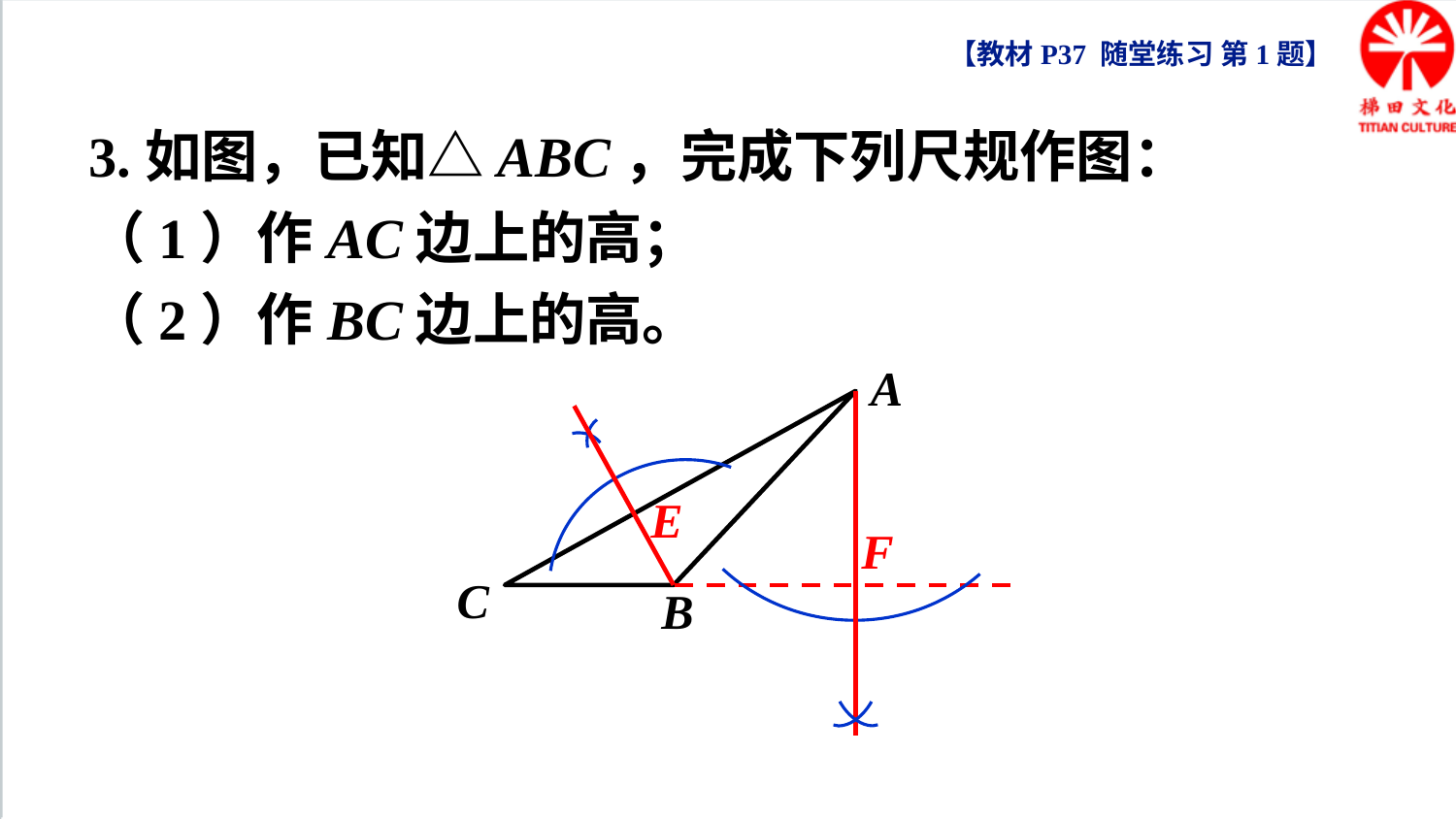

【教材P37 随堂练习 第1题】
3.如图，已知△ABC，完成下列尺规作图：
（1）作AC边上的高；
（2）作BC边上的高。

A

E
F
C
B